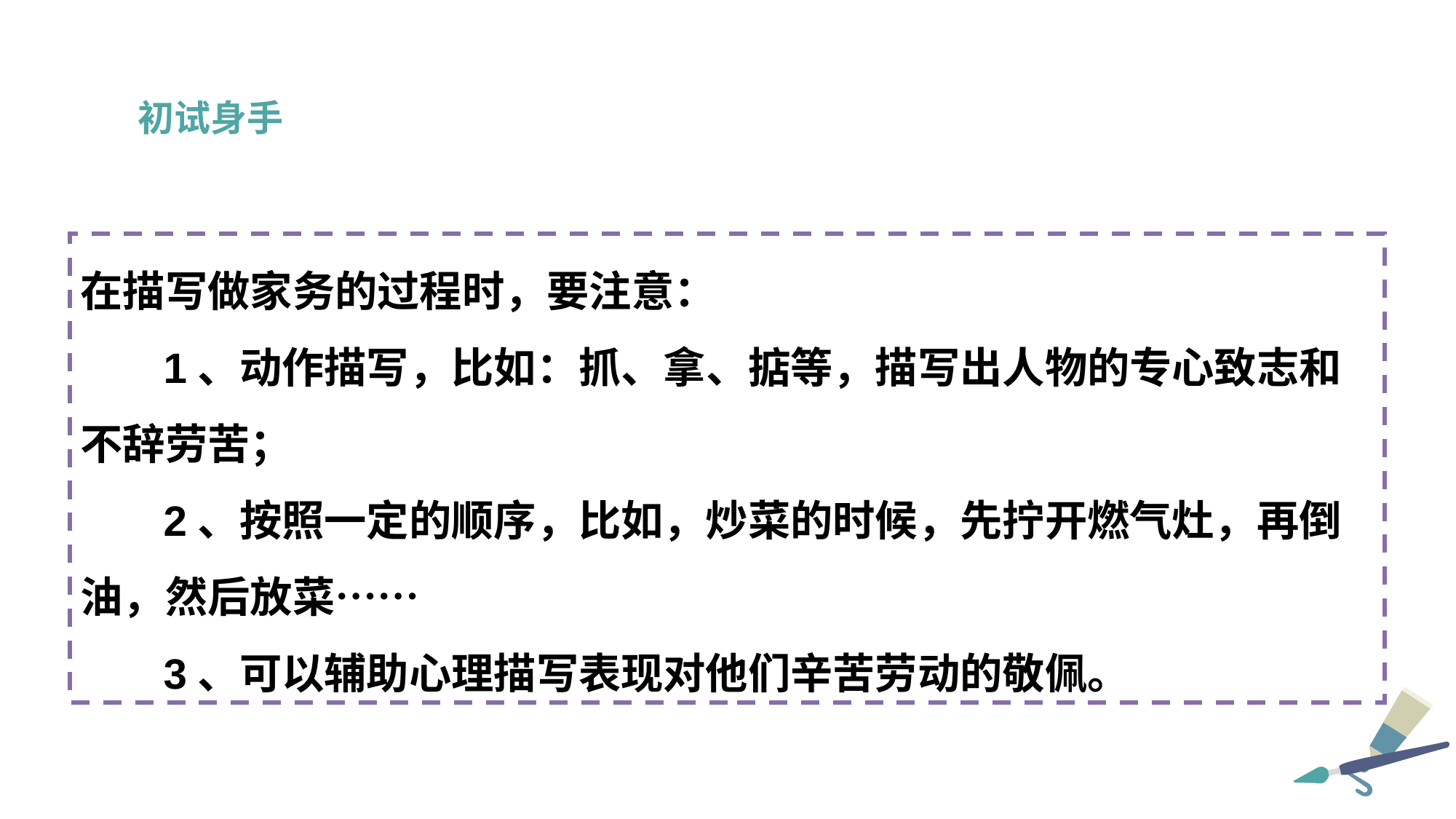

初试身手
在描写做家务的过程时，要注意：
       1、动作描写，比如：抓、拿、掂等，描写出人物的专心致志和不辞劳苦；
       2、按照一定的顺序，比如，炒菜的时候，先拧开燃气灶，再倒油，然后放菜……
       3、可以辅助心理描写表现对他们辛苦劳动的敬佩。